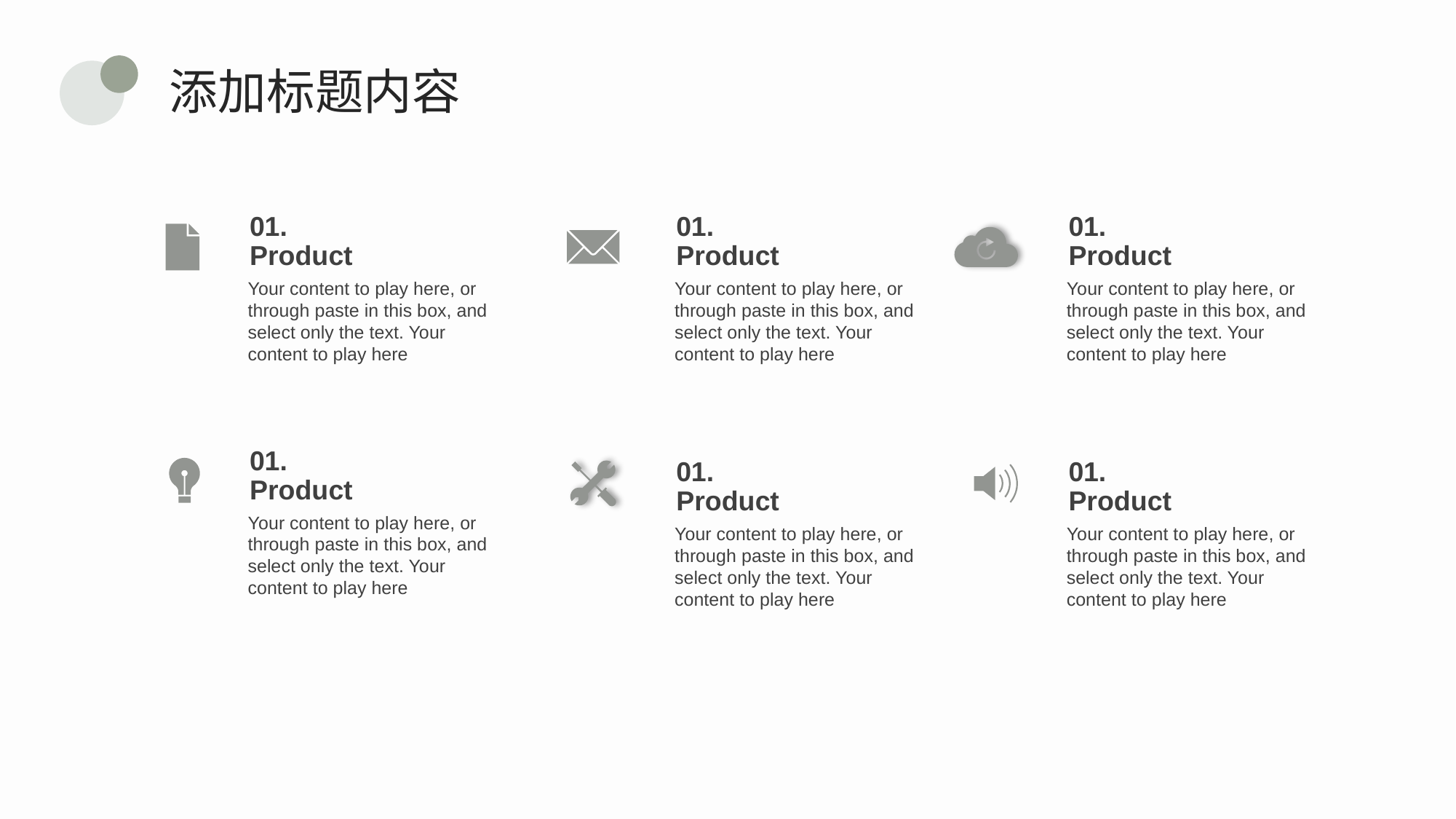

添加标题内容
01. Product
01. Product
01. Product

Your content to play here, or through paste in this box, and select only the text. Your content to play here
Your content to play here, or through paste in this box, and select only the text. Your content to play here
Your content to play here, or through paste in this box, and select only the text. Your content to play here
01. Product
01. Product
01. Product

Your content to play here, or through paste in this box, and select only the text. Your content to play here
Your content to play here, or through paste in this box, and select only the text. Your content to play here
Your content to play here, or through paste in this box, and select only the text. Your content to play here